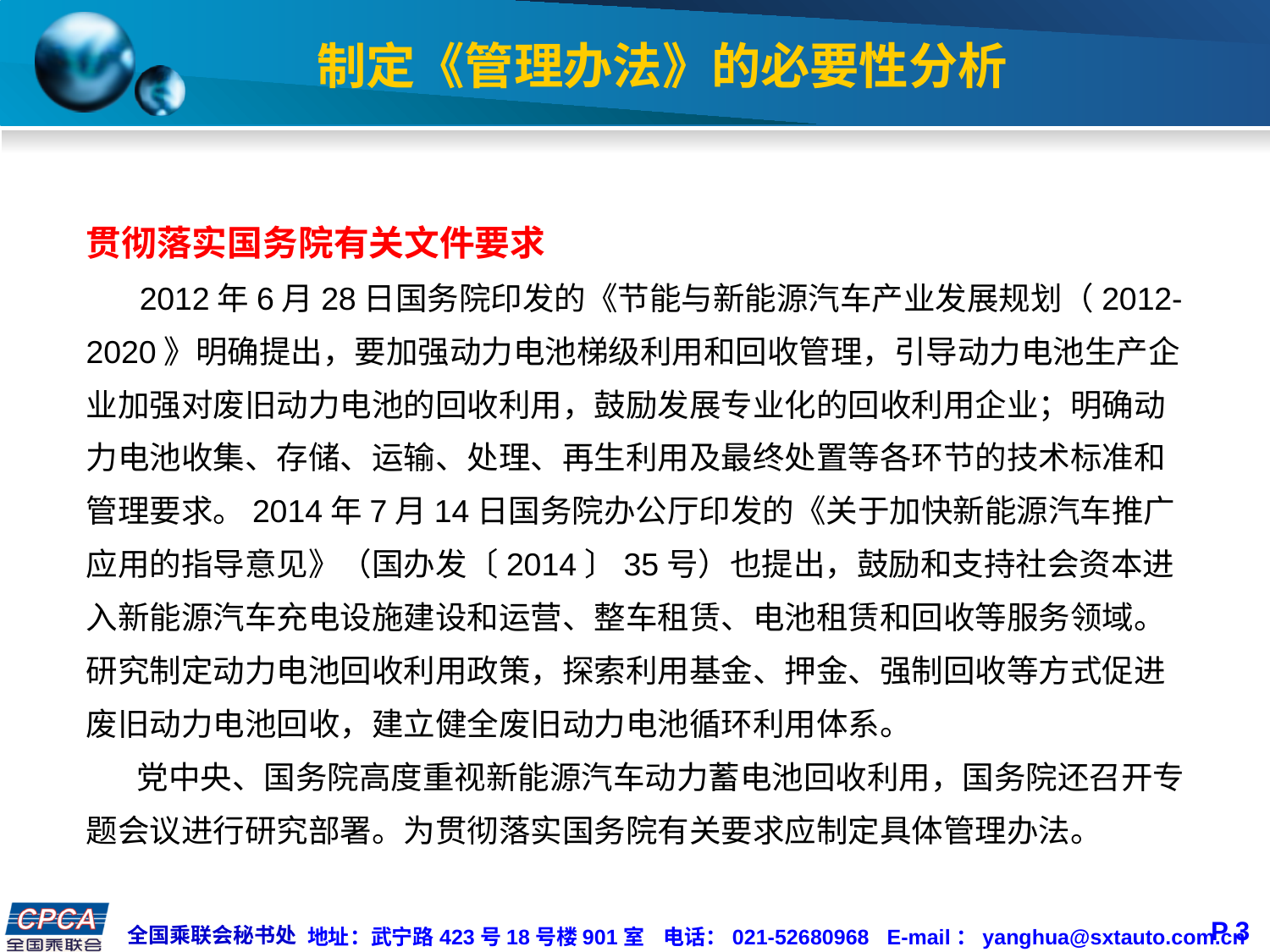

# 制定《管理办法》的必要性分析
贯彻落实国务院有关文件要求
      2012年6月28日国务院印发的《节能与新能源汽车产业发展规划（2012-2020》明确提出，要加强动力电池梯级利用和回收管理，引导动力电池生产企业加强对废旧动力电池的回收利用，鼓励发展专业化的回收利用企业；明确动力电池收集、存储、运输、处理、再生利用及最终处置等各环节的技术标准和管理要求。2014年7月14日国务院办公厅印发的《关于加快新能源汽车推广应用的指导意见》（国办发〔2014〕35号）也提出，鼓励和支持社会资本进入新能源汽车充电设施建设和运营、整车租赁、电池租赁和回收等服务领域。研究制定动力电池回收利用政策，探索利用基金、押金、强制回收等方式促进废旧动力电池回收，建立健全废旧动力电池循环利用体系。
      党中央、国务院高度重视新能源汽车动力蓄电池回收利用，国务院还召开专题会议进行研究部署。为贯彻落实国务院有关要求应制定具体管理办法。